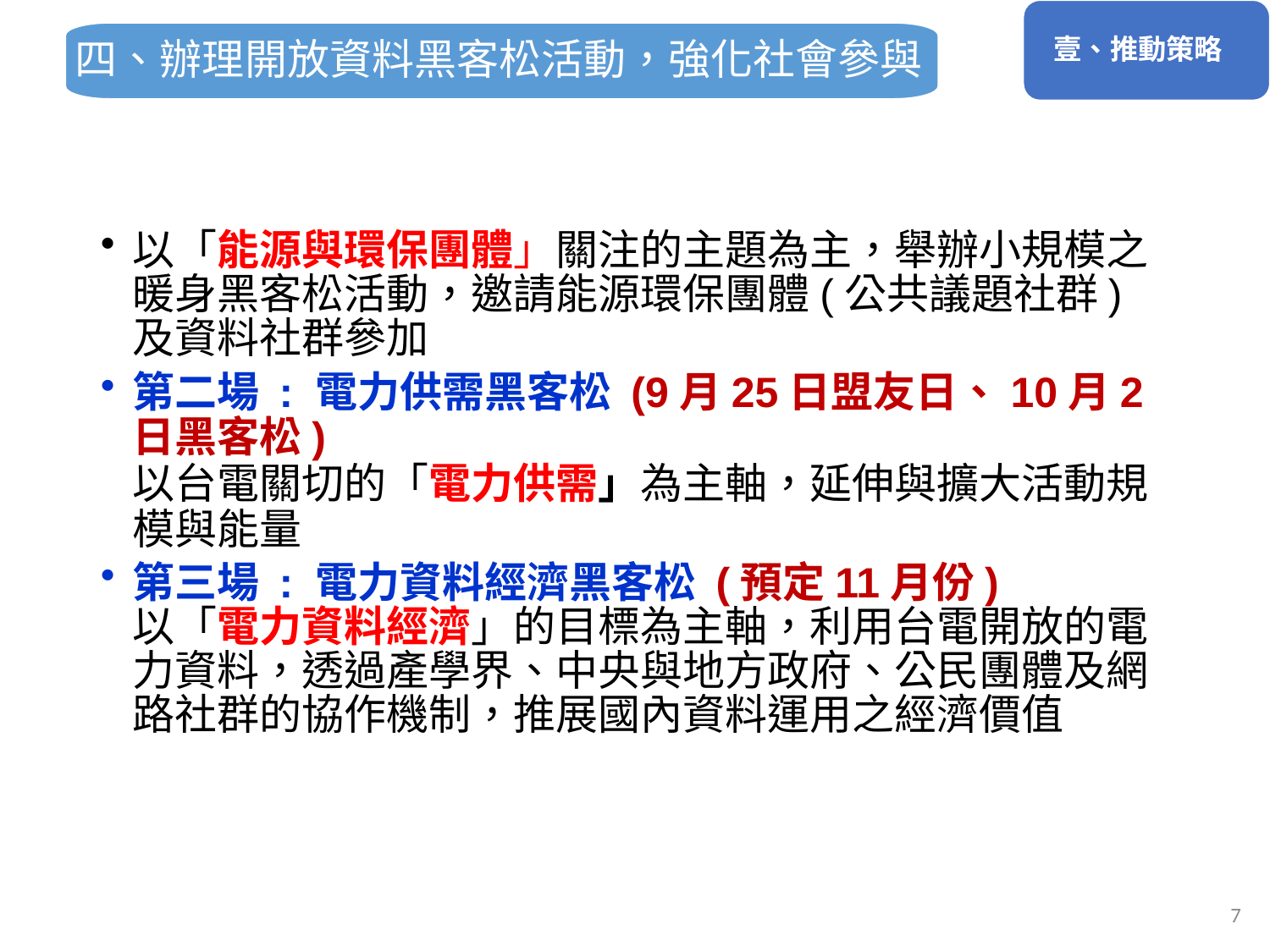

壹、推動策略
四、辦理開放資料黑客松活動，強化社會參與
以「能源與環保團體」關注的主題為主，舉辦小規模之暖身黑客松活動，邀請能源環保團體(公共議題社群)及資料社群參加
第二場 : 電力供需黑客松 (9月25日盟友日、10月2日黑客松)
以台電關切的「電力供需」為主軸，延伸與擴大活動規模與能量
第三場 : 電力資料經濟黑客松 (預定11月份)
以「電力資料經濟」的目標為主軸，利用台電開放的電力資料，透過產學界、中央與地方政府、公民團體及網路社群的協作機制，推展國內資料運用之經濟價值
7